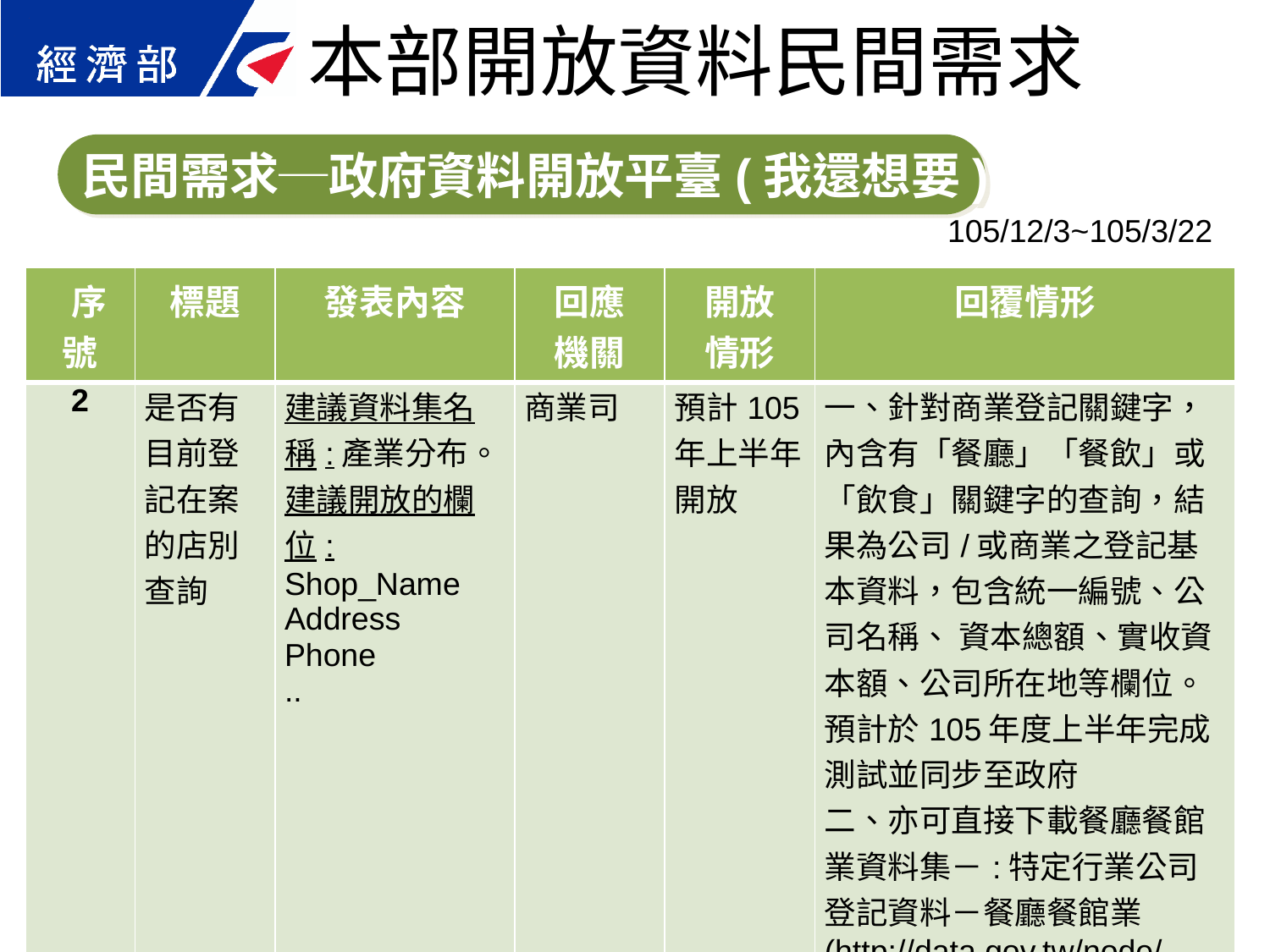

本部開放資料民間需求

民間需求─政府資料開放平臺(我還想要)
105/12/3~105/3/22
| 序號 | 標題 | 發表內容 | 回應 機關 | 開放 情形 | 回覆情形 |
| --- | --- | --- | --- | --- | --- |
| 2 | 是否有目前登記在案的店別查詢 | 建議資料集名稱:產業分布。 建議開放的欄位: Shop\_Name Address Phone .. | 商業司 | 預計105年上半年開放 | 一、針對商業登記關鍵字，內含有「餐廳」「餐飲」或「飲食」關鍵字的查詢，結果為公司/或商業之登記基本資料，包含統一編號、公司名稱、 資本總額、實收資本額、公司所在地等欄位。預計於105年度上半年完成測試並同步至政府 二、亦可直接下載餐廳餐館業資料集－:特定行業公司登記資料－餐廳餐館業(http://data.gov.tw/node/22175 以取得餐飲餐館公司相關登記基本資料。 |
37